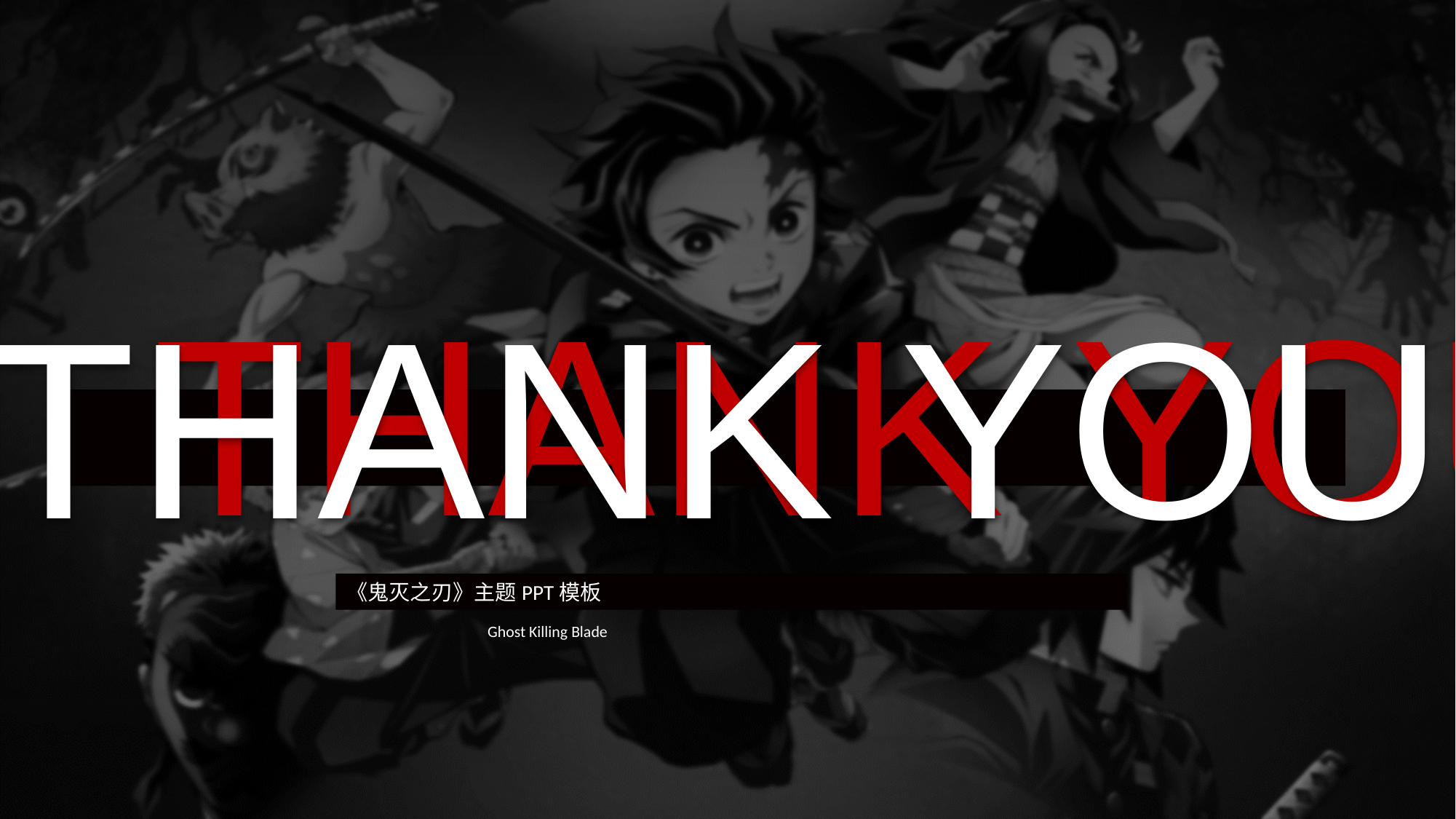

《鬼灭之刃》主题PPT模板
Ghost Killing Blade
THANK YOU
THANK YOU